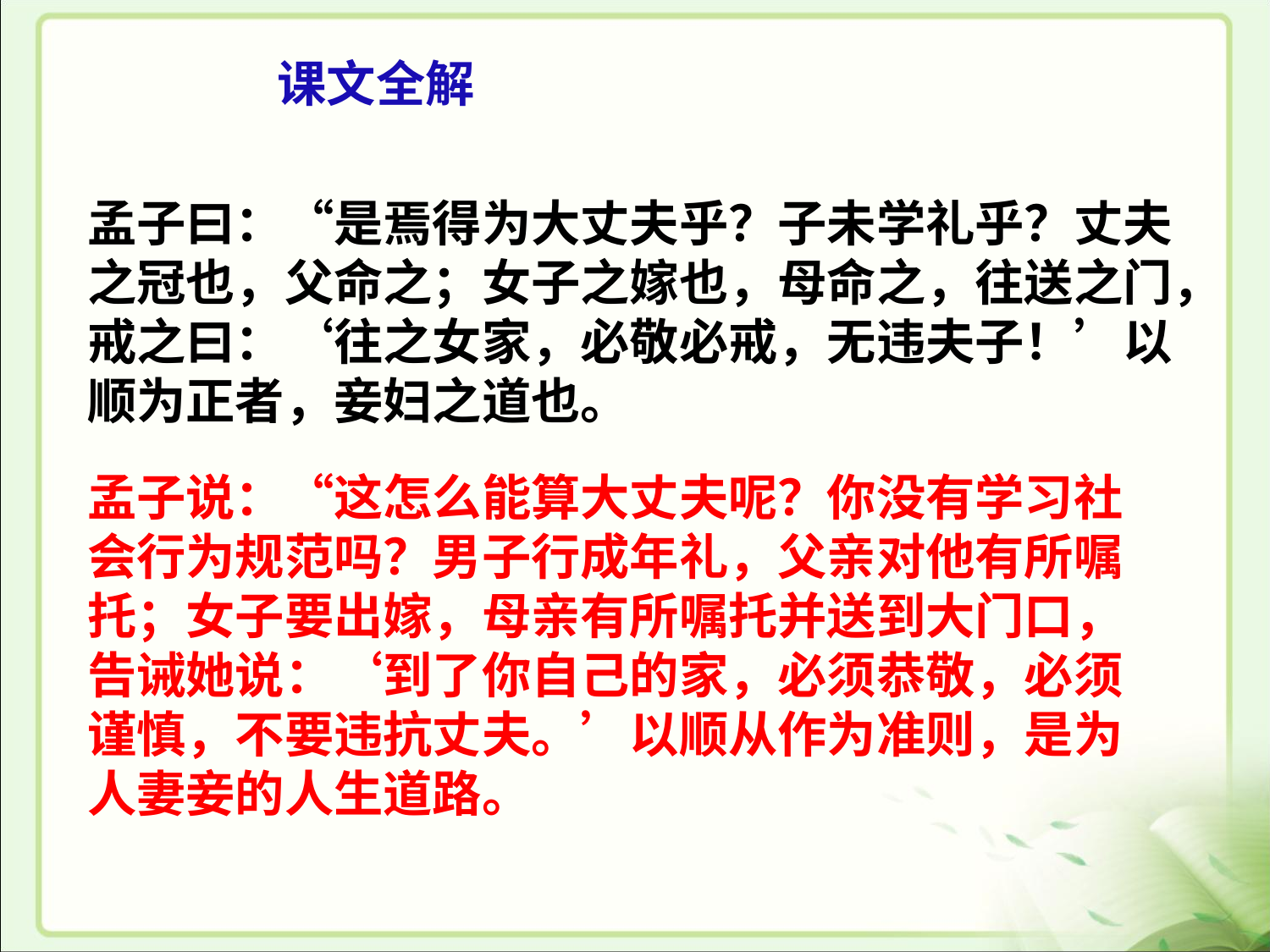

课文全解
孟子曰：“是焉得为大丈夫乎？子未学礼乎？丈夫之冠也，父命之；女子之嫁也，母命之，往送之门，戒之曰：‘往之女家，必敬必戒，无违夫子！’以顺为正者，妾妇之道也。
孟子说：“这怎么能算大丈夫呢？你没有学习社会行为规范吗？男子行成年礼，父亲对他有所嘱托；女子要出嫁，母亲有所嘱托并送到大门口，告诫她说：‘到了你自己的家，必须恭敬，必须谨慎，不要违抗丈夫。’以顺从作为准则，是为人妻妾的人生道路。